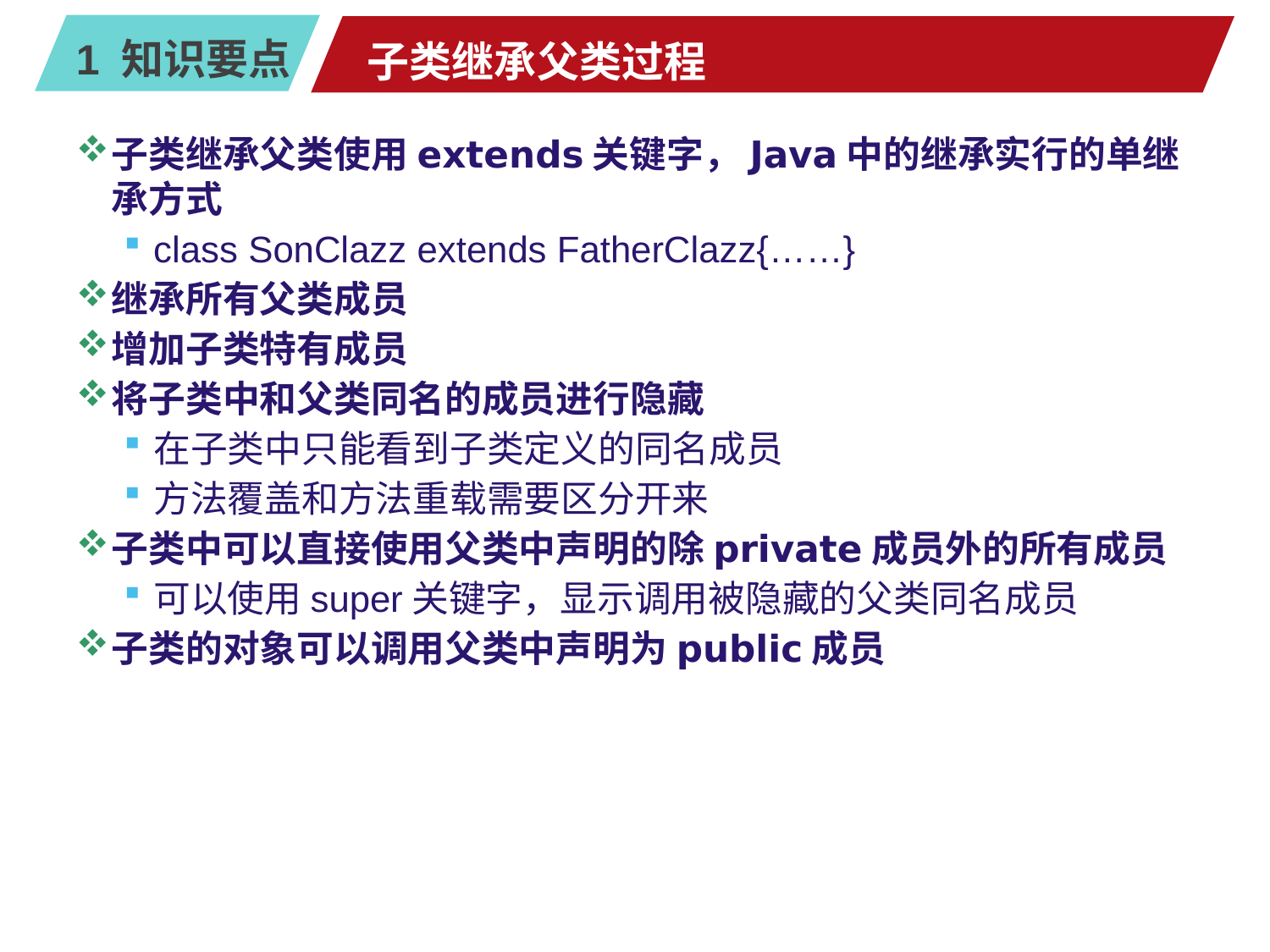

# 子类继承父类过程
子类继承父类使用extends关键字，Java中的继承实行的单继承方式
class SonClazz extends FatherClazz{……}
继承所有父类成员
增加子类特有成员
将子类中和父类同名的成员进行隐藏
在子类中只能看到子类定义的同名成员
方法覆盖和方法重载需要区分开来
子类中可以直接使用父类中声明的除private成员外的所有成员
可以使用super关键字，显示调用被隐藏的父类同名成员
子类的对象可以调用父类中声明为public成员